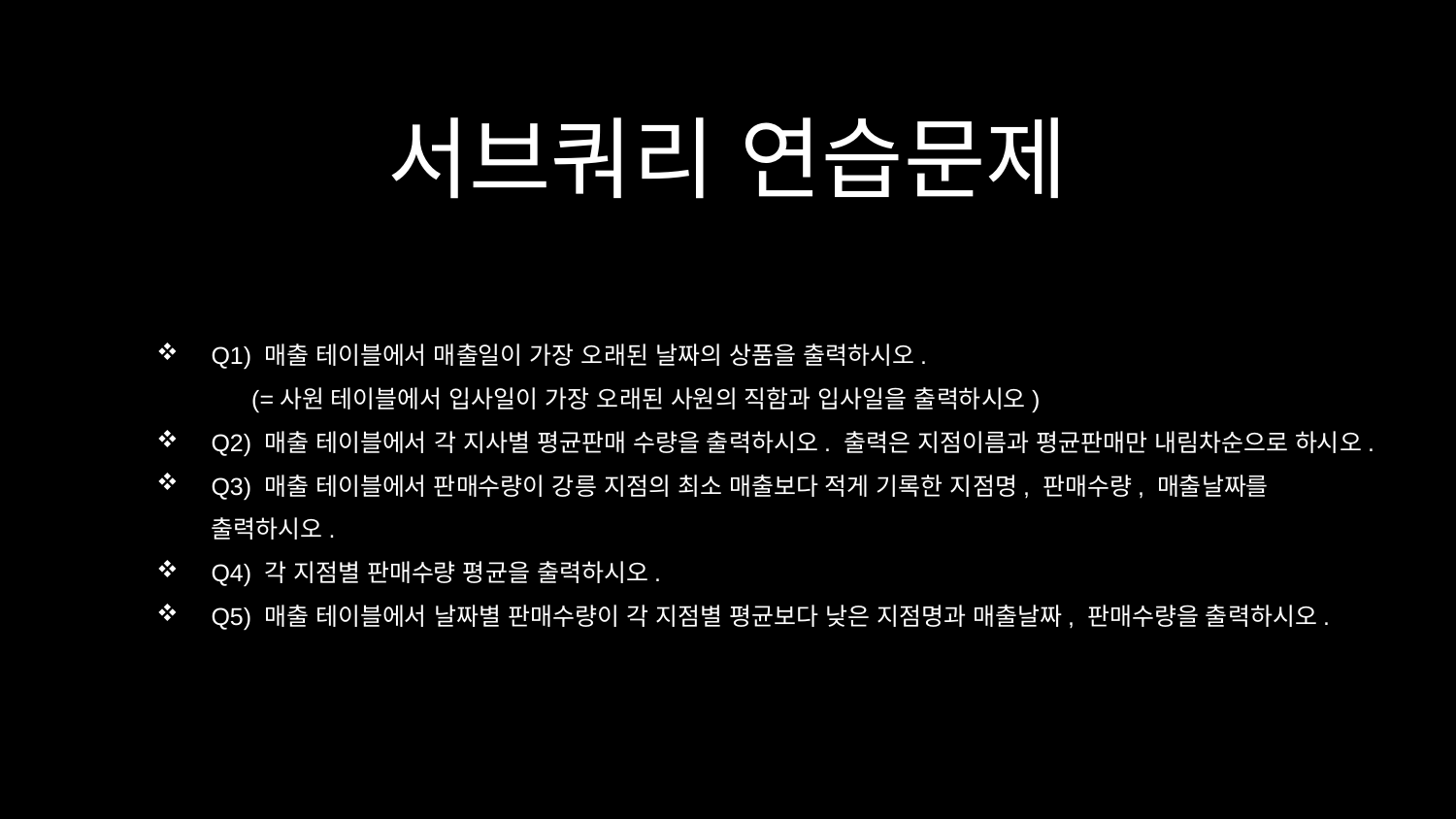

서브쿼리 연습문제
Q1) 매출 테이블에서 매출일이 가장 오래된 날짜의 상품을 출력하시오.
      (=사원 테이블에서 입사일이 가장 오래된 사원의 직함과 입사일을 출력하시오)
Q2) 매출 테이블에서 각 지사별 평균판매 수량을 출력하시오. 출력은 지점이름과 평균판매만 내림차순으로 하시오.
Q3) 매출 테이블에서 판매수량이 강릉 지점의 최소 매출보다 적게 기록한 지점명, 판매수량, 매출날짜를 출력하시오.
Q4) 각 지점별 판매수량 평균을 출력하시오.
Q5) 매출 테이블에서 날짜별 판매수량이 각 지점별 평균보다 낮은 지점명과 매출날짜, 판매수량을 출력하시오.